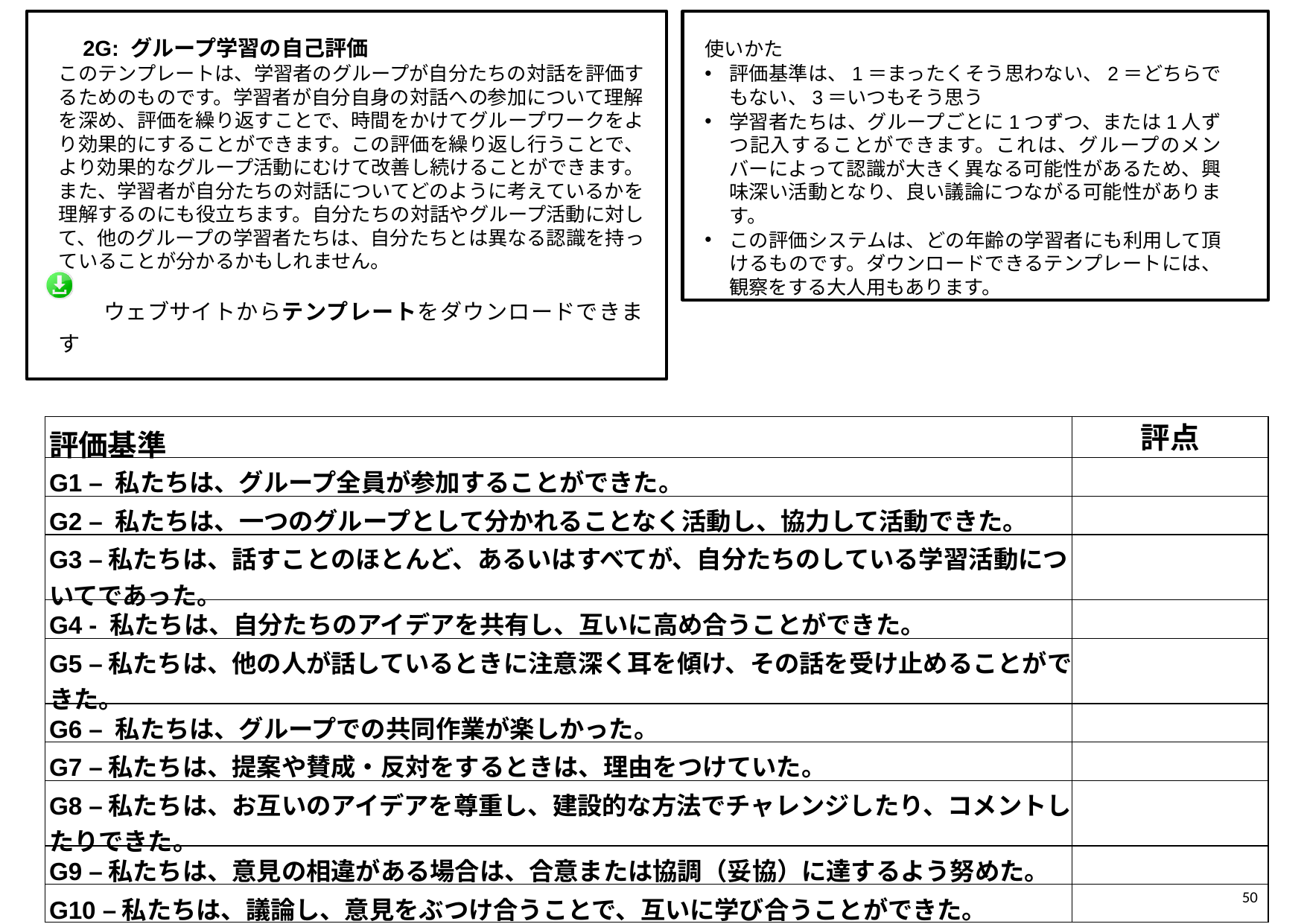

使いかた
評価基準は、1＝まったくそう思わない、2＝どちらでもない、3＝いつもそう思う
学習者たちは、グループごとに1つずつ、または1人ずつ記入することができます。これは、グループのメンバーによって認識が大きく異なる可能性があるため、興味深い活動となり、良い議論につながる可能性があります。
この評価システムは、どの年齢の学習者にも利用して頂けるものです。ダウンロードできるテンプレートには、観察をする大人用もあります。

　2G: グループ学習の自己評価
このテンプレートは、学習者のグループが自分たちの対話を評価するためのものです。学習者が自分自身の対話への参加について理解を深め、評価を繰り返すことで、時間をかけてグループワークをより効果的にすることができます。この評価を繰り返し行うことで、より効果的なグループ活動にむけて改善し続けることができます。また、学習者が自分たちの対話についてどのように考えているかを理解するのにも役立ちます。自分たちの対話やグループ活動に対して、他のグループの学習者たちは、自分たちとは異なる認識を持っていることが分かるかもしれません。

　　ウェブサイトからテンプレートをダウンロードできます

| 評価基準 | 評点 |
| --- | --- |
| G1 – 私たちは、グループ全員が参加することができた。 |  |
| G2 – 私たちは、一つのグループとして分かれることなく活動し、協力して活動できた。 |  |
| G3 –私たちは、話すことのほとんど、あるいはすべてが、自分たちのしている学習活動についてであった。 |  |
| G4 - 私たちは、自分たちのアイデアを共有し、互いに高め合うことができた。 |  |
| G5 –私たちは、他の人が話しているときに注意深く耳を傾け、その話を受け止めることができた。 |  |
| G6 – 私たちは、グループでの共同作業が楽しかった。 |  |
| G7 –私たちは、提案や賛成・反対をするときは、理由をつけていた。 |  |
| G8 –私たちは、お互いのアイデアを尊重し、建設的な方法でチャレンジしたり、コメントしたりできた。 |  |
| G9 –私たちは、意見の相違がある場合は、合意または協調（妥協）に達するよう努めた。 |  |
| G10 –私たちは、議論し、意見をぶつけ合うことで、互いに学び合うことができた。 |  |
50